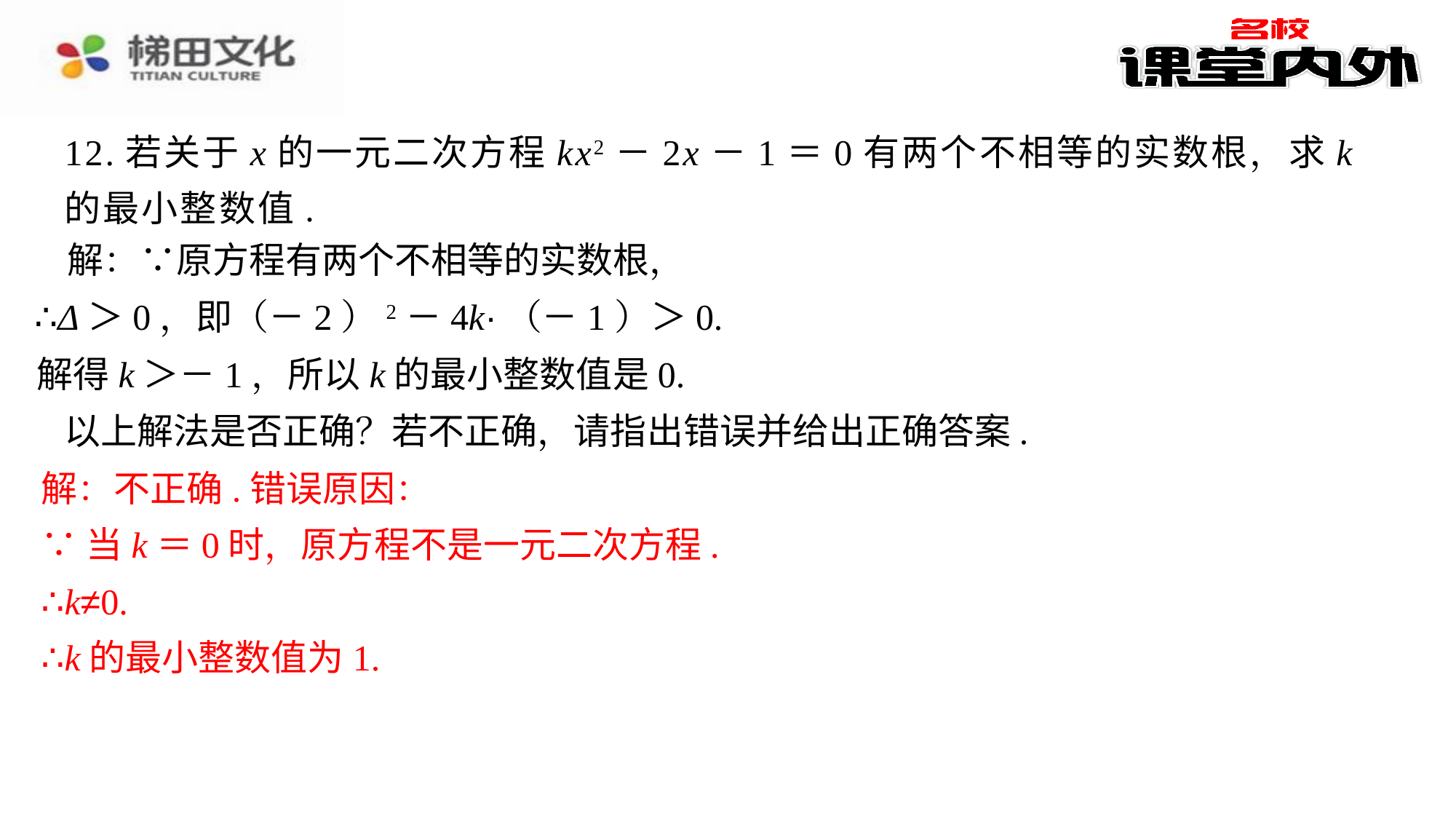

12.若关于x的一元二次方程kx2－2x－1＝0有两个不相等的实数根，求k的最小整数值.
解：∵原方程有两个不相等的实数根，
∴Δ＞0，即（－2）2－4k·（－1）＞0.
解得k＞－1，所以k的最小整数值是0.
以上解法是否正确？若不正确，请指出错误并给出正确答案.
解：不正确.错误原因：
∵当k＝0时，原方程不是一元二次方程.
∴k≠0.
∴k的最小整数值为1.